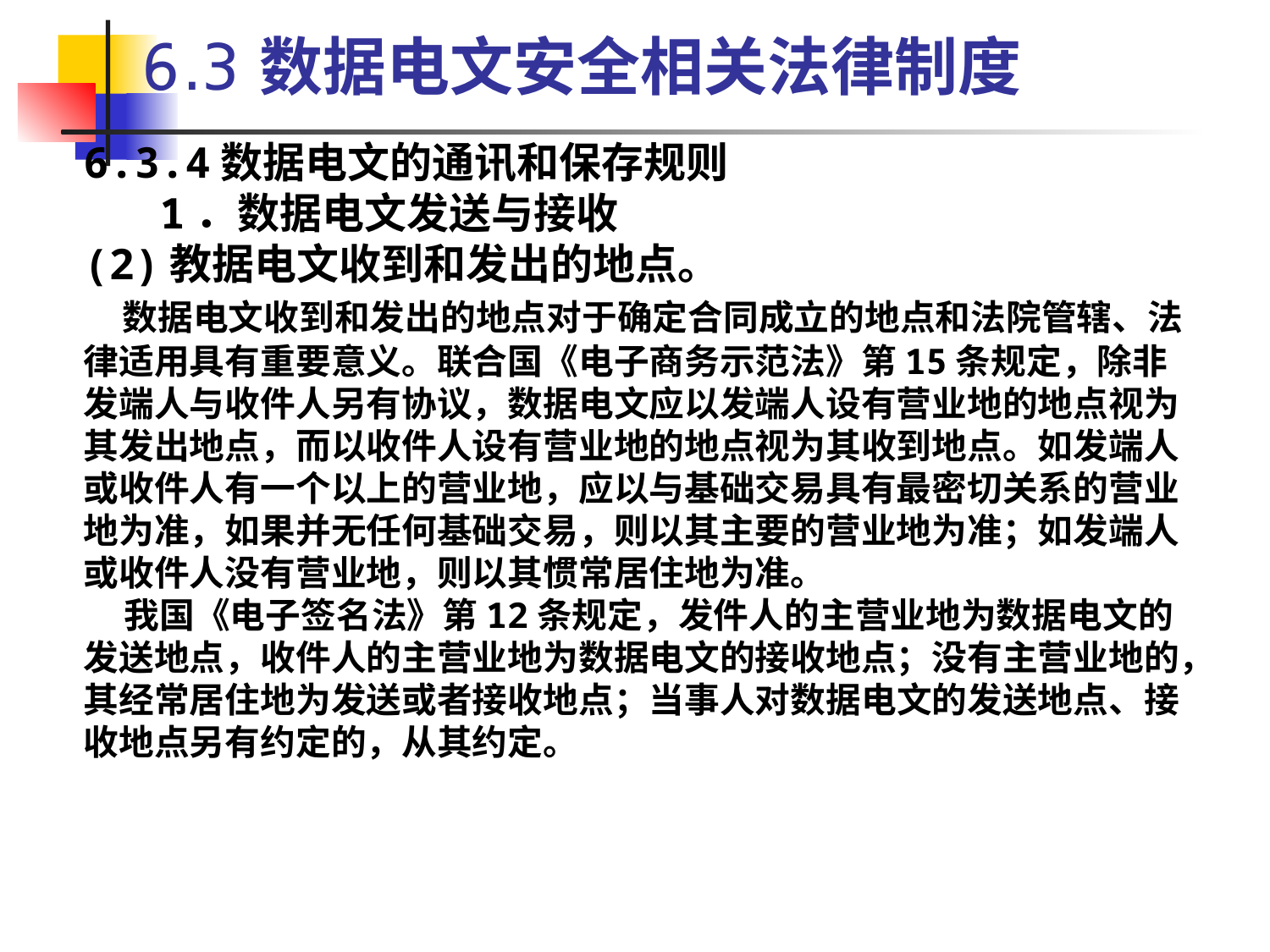

6.3数据电文安全相关法律制度
6.3.4数据电文的通讯和保存规则
   1．数据电文发送与接收
(2)教据电文收到和发出的地点。
   数据电文收到和发出的地点对于确定合同成立的地点和法院管辖、法律适用具有重要意义。联合国《电子商务示范法》第15条规定，除非发端人与收件人另有协议，数据电文应以发端人设有营业地的地点视为其发出地点，而以收件人设有营业地的地点视为其收到地点。如发端人或收件人有一个以上的营业地，应以与基础交易具有最密切关系的营业地为准，如果并无任何基础交易，则以其主要的营业地为准；如发端人或收件人没有营业地，则以其惯常居住地为准。
    我国《电子签名法》第12条规定，发件人的主营业地为数据电文的发送地点，收件人的主营业地为数据电文的接收地点；没有主营业地的，其经常居住地为发送或者接收地点；当事人对数据电文的发送地点、接收地点另有约定的，从其约定。